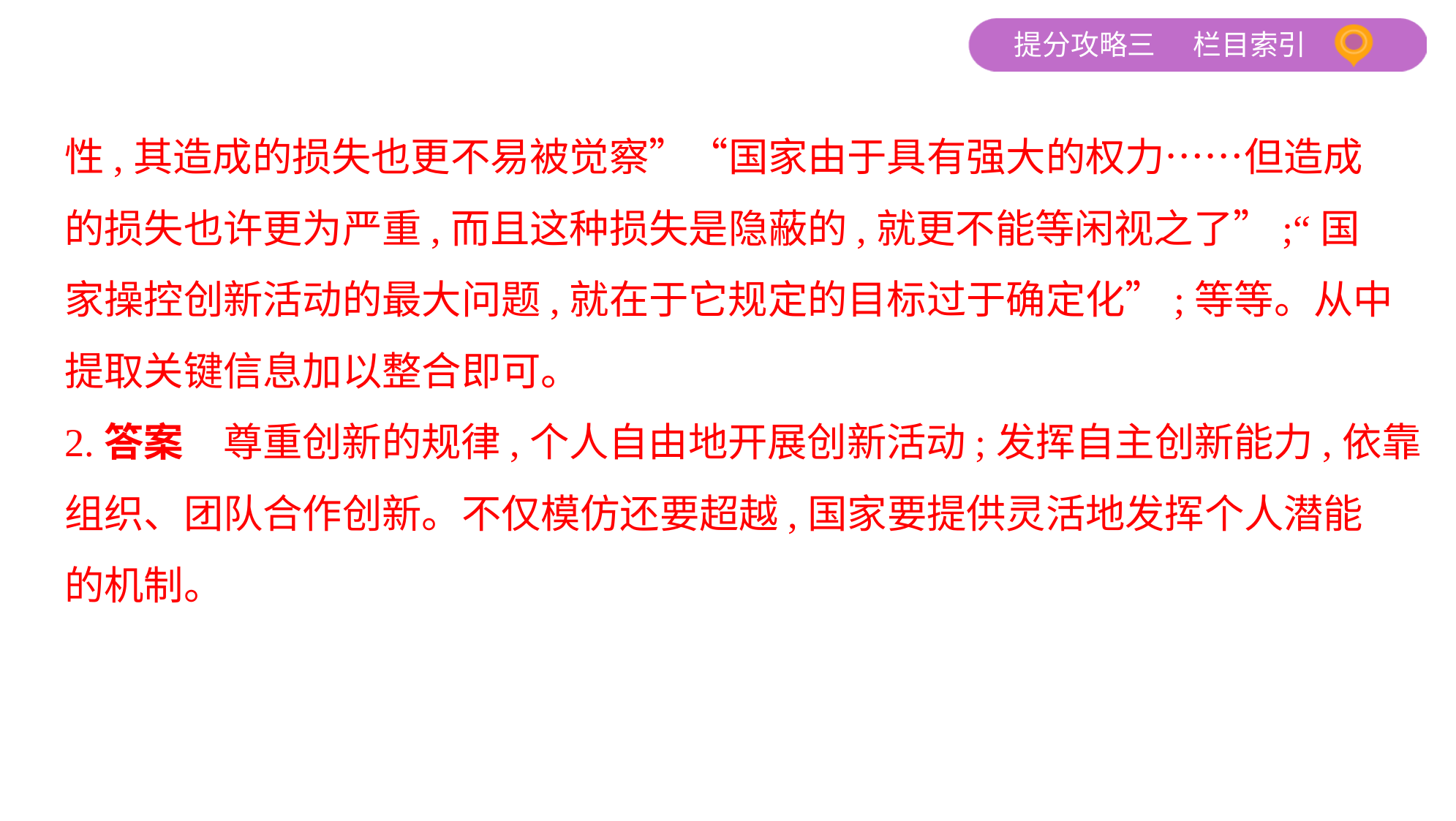

性,其造成的损失也更不易被觉察”“国家由于具有强大的权力……但造成
的损失也许更为严重,而且这种损失是隐蔽的,就更不能等闲视之了”;“国
家操控创新活动的最大问题,就在于它规定的目标过于确定化”;等等。从中
提取关键信息加以整合即可。
2.答案　尊重创新的规律,个人自由地开展创新活动;发挥自主创新能力,依靠
组织、团队合作创新。不仅模仿还要超越,国家要提供灵活地发挥个人潜能
的机制。